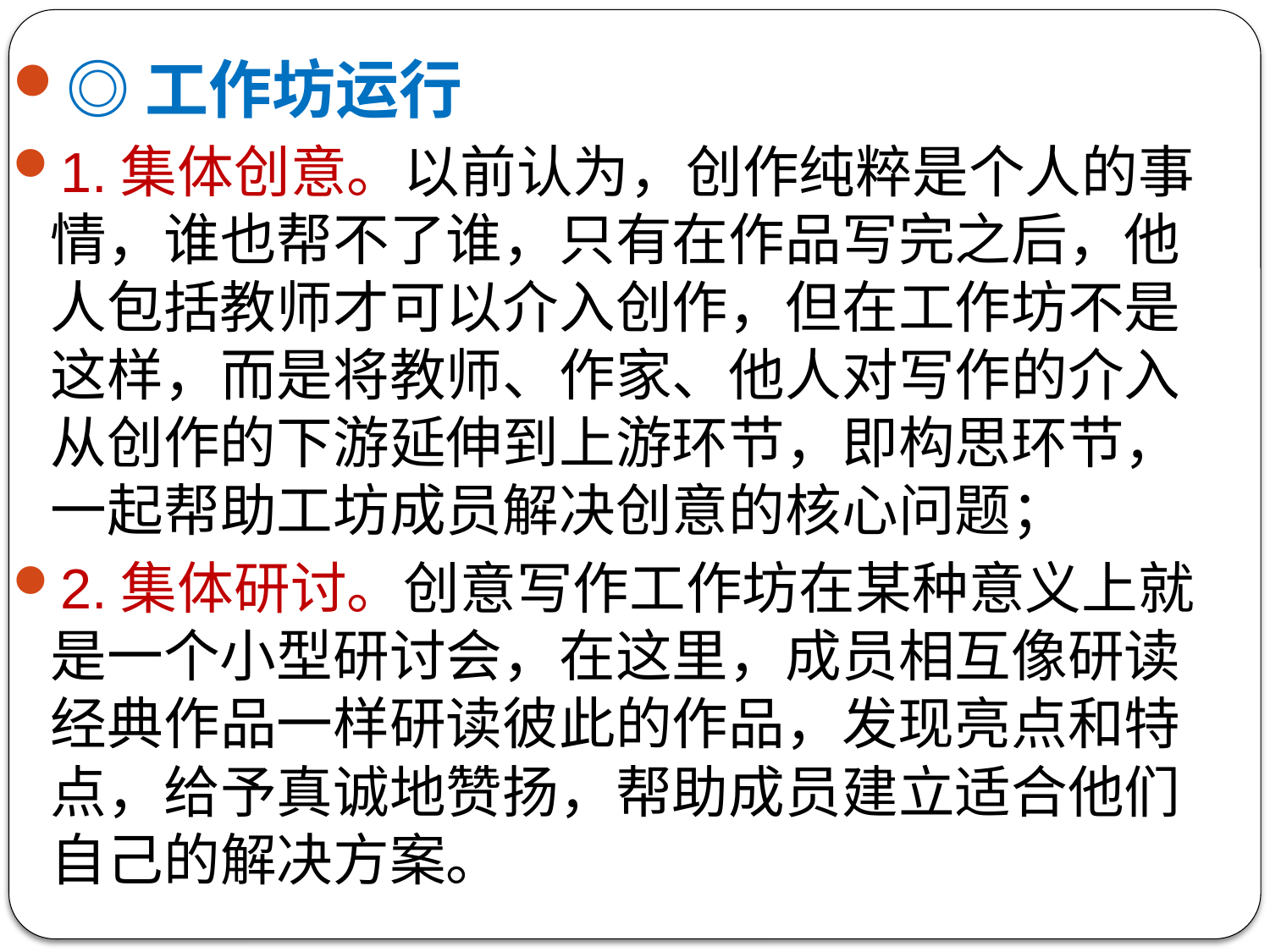

◎工作坊运行
1.集体创意。以前认为，创作纯粹是个人的事情，谁也帮不了谁，只有在作品写完之后，他人包括教师才可以介入创作，但在工作坊不是这样，而是将教师、作家、他人对写作的介入从创作的下游延伸到上游环节，即构思环节，一起帮助工坊成员解决创意的核心问题；
2.集体研讨。创意写作工作坊在某种意义上就是一个小型研讨会，在这里，成员相互像研读经典作品一样研读彼此的作品，发现亮点和特点，给予真诚地赞扬，帮助成员建立适合他们自己的解决方案。